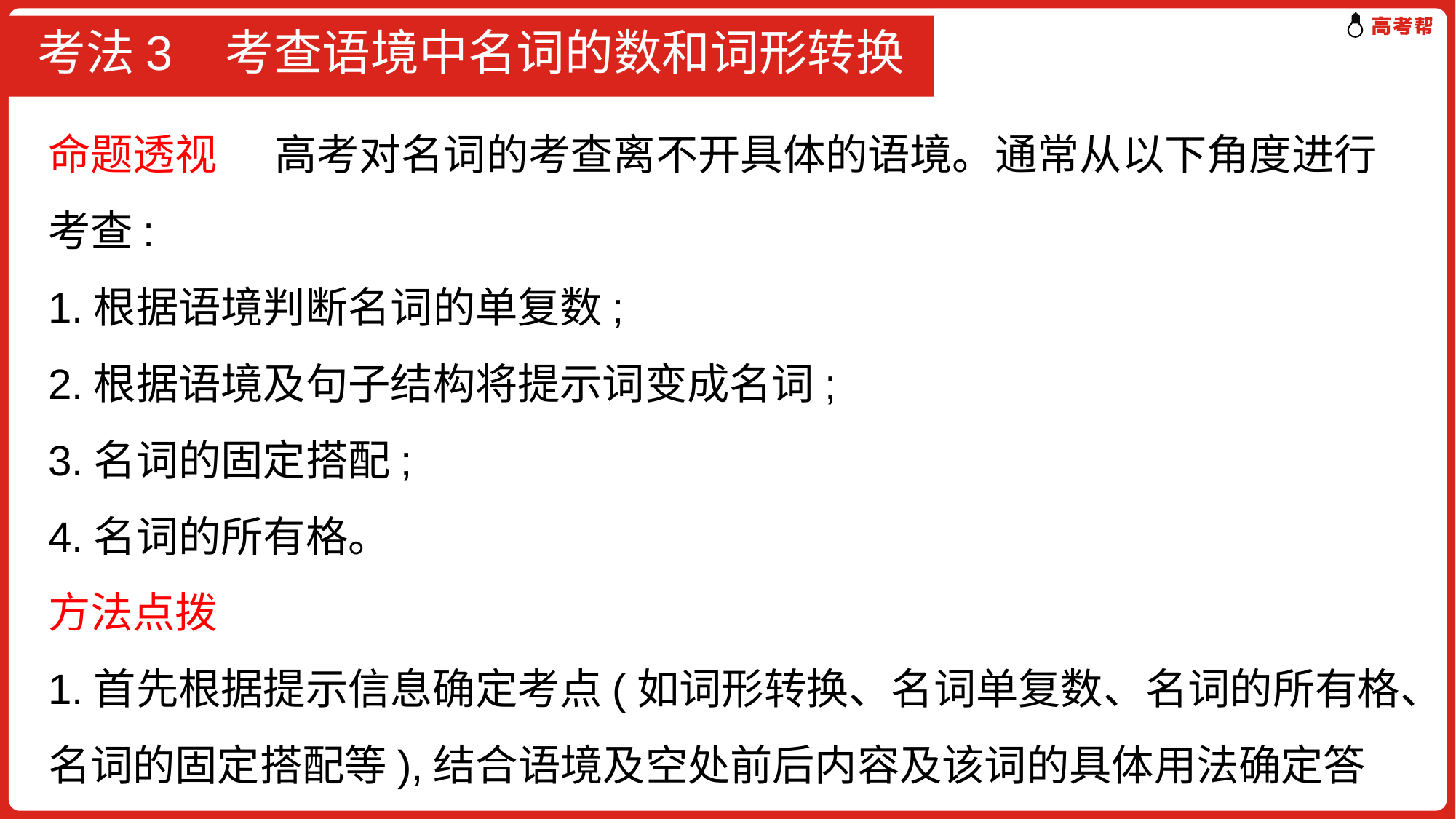

# 考法3   考查语境中名词的数和词形转换
命题透视      高考对名词的考查离不开具体的语境。通常从以下角度进行考查:
1.根据语境判断名词的单复数;
2.根据语境及句子结构将提示词变成名词;
3.名词的固定搭配;
4.名词的所有格。
方法点拨
1.首先根据提示信息确定考点(如词形转换、名词单复数、名词的所有格、名词的固定搭配等),结合语境及空处前后内容及该词的具体用法确定答案。